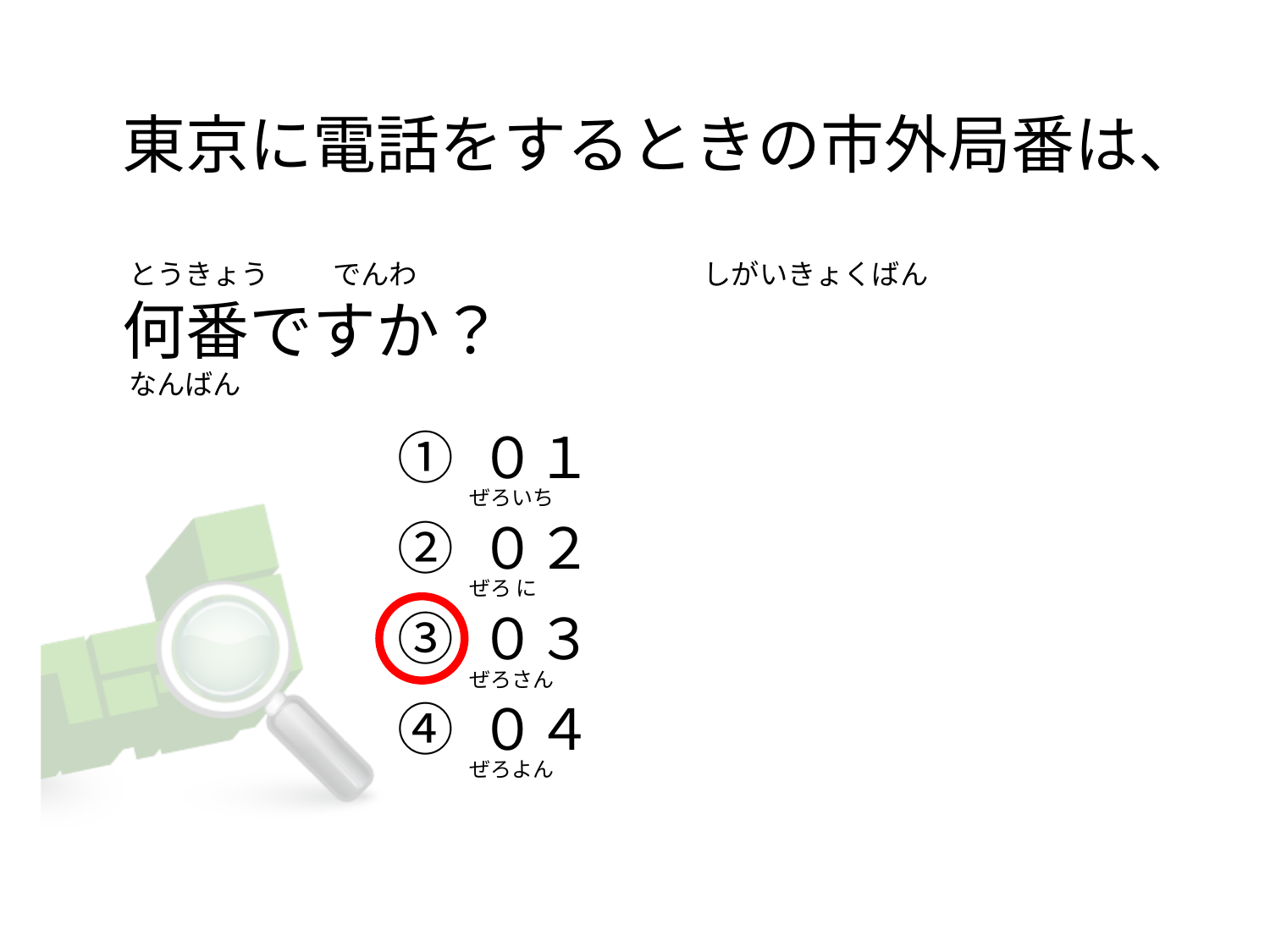

# 東京に電話をするときの市外局番は、  とうきょう          でんわ                                             しがいきょくばん
何番ですか？
 なんばん
① ０１
② ０２
③ ０３
④ ０４
ぜろいち
ぜろ に

ぜろさん
ぜろよん